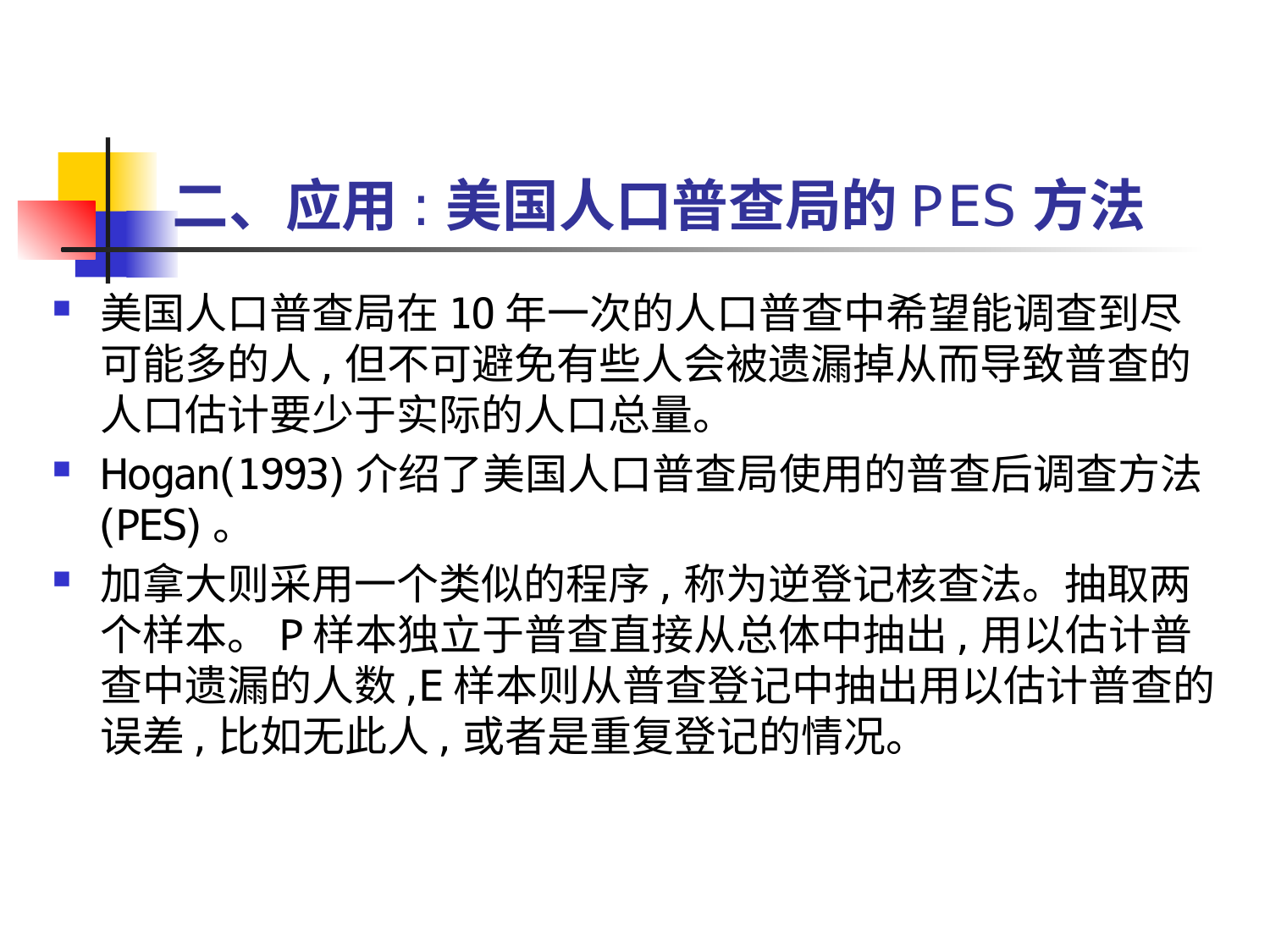

# 二、应用:美国人口普查局的PES方法
美国人口普查局在10年一次的人口普查中希望能调查到尽可能多的人,但不可避免有些人会被遗漏掉从而导致普查的人口估计要少于实际的人口总量。
Hogan(1993)介绍了美国人口普查局使用的普查后调查方法(PES)。
加拿大则采用一个类似的程序,称为逆登记核查法。抽取两个样本。P样本独立于普查直接从总体中抽出,用以估计普查中遗漏的人数,E样本则从普查登记中抽出用以估计普查的误差,比如无此人,或者是重复登记的情况。